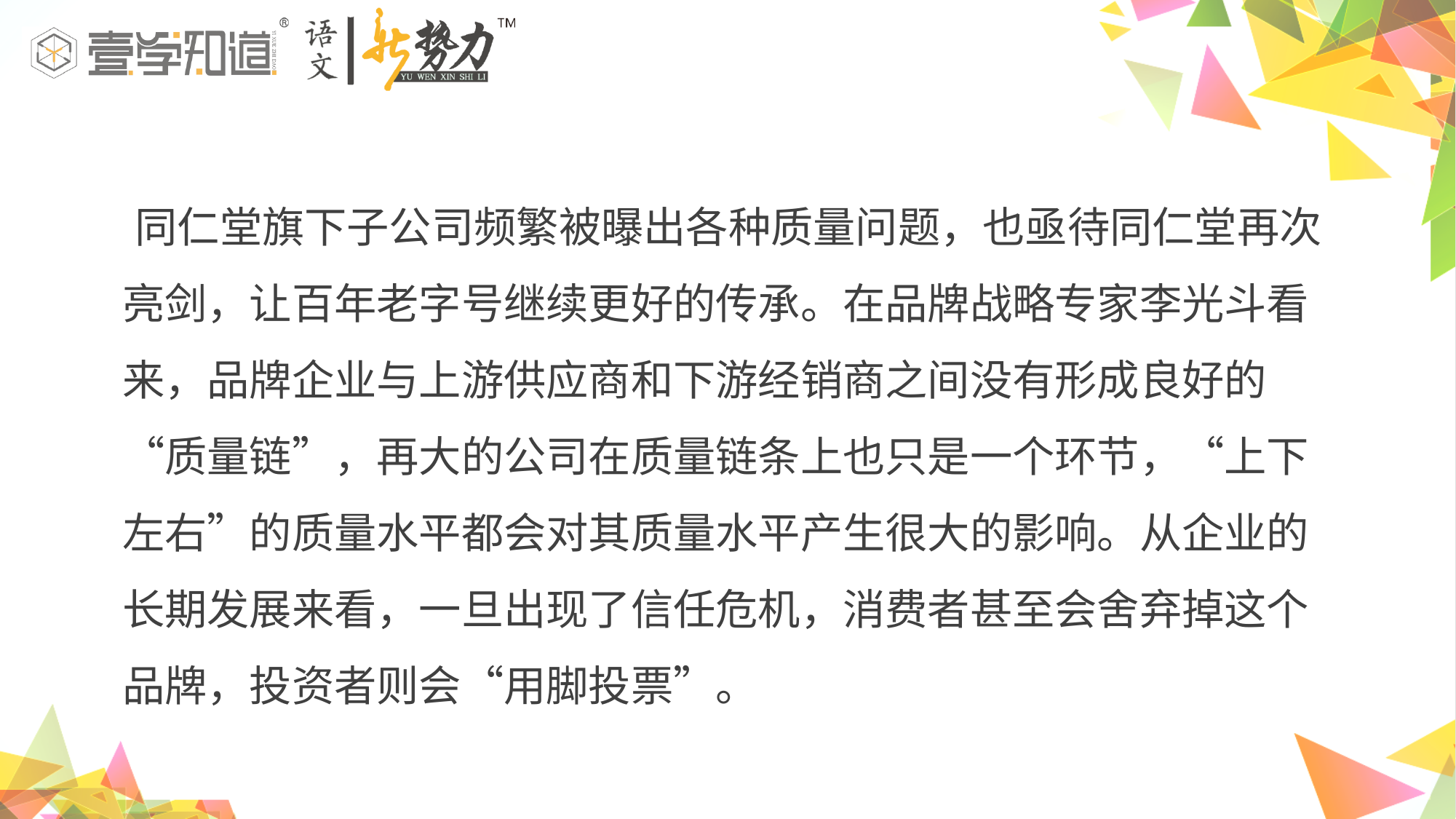

同仁堂旗下子公司频繁被曝出各种质量问题，也亟待同仁堂再次亮剑，让百年老字号继续更好的传承。在品牌战略专家李光斗看来，品牌企业与上游供应商和下游经销商之间没有形成良好的“质量链”，再大的公司在质量链条上也只是一个环节，“上下左右”的质量水平都会对其质量水平产生很大的影响。从企业的长期发展来看，一旦出现了信任危机，消费者甚至会舍弃掉这个品牌，投资者则会“用脚投票”。